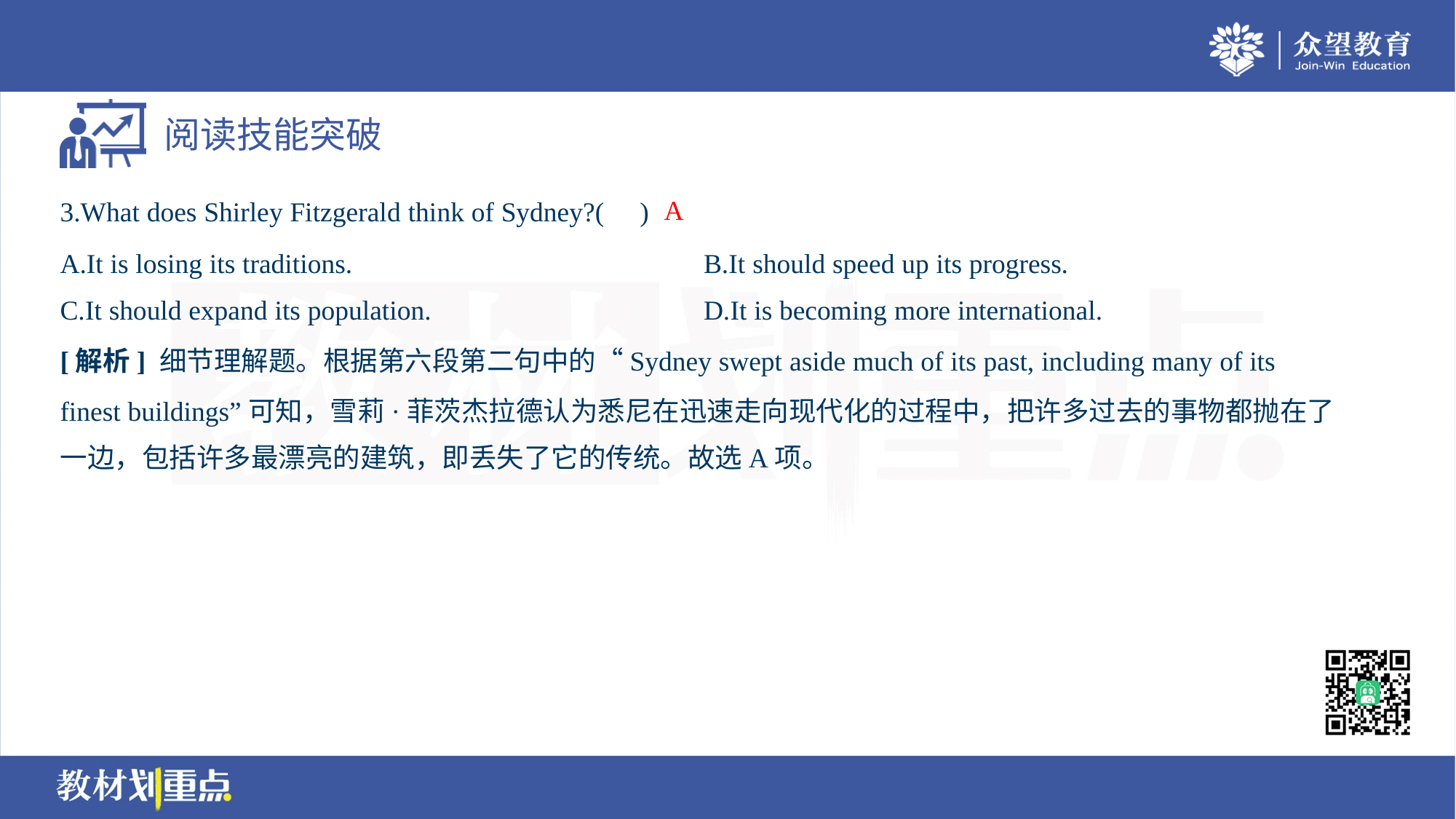

A
3.What does Shirley Fitzgerald think of Sydney?(     )
A.It is losing its traditions.	B.It should speed up its progress.
C.It should expand its population.	D.It is becoming more international.
[解析] 细节理解题。根据第六段第二句中的“Sydney swept aside much of its past, including many of its
finest buildings”可知，雪莉·菲茨杰拉德认为悉尼在迅速走向现代化的过程中，把许多过去的事物都抛在了
一边，包括许多最漂亮的建筑，即丢失了它的传统。故选A项。